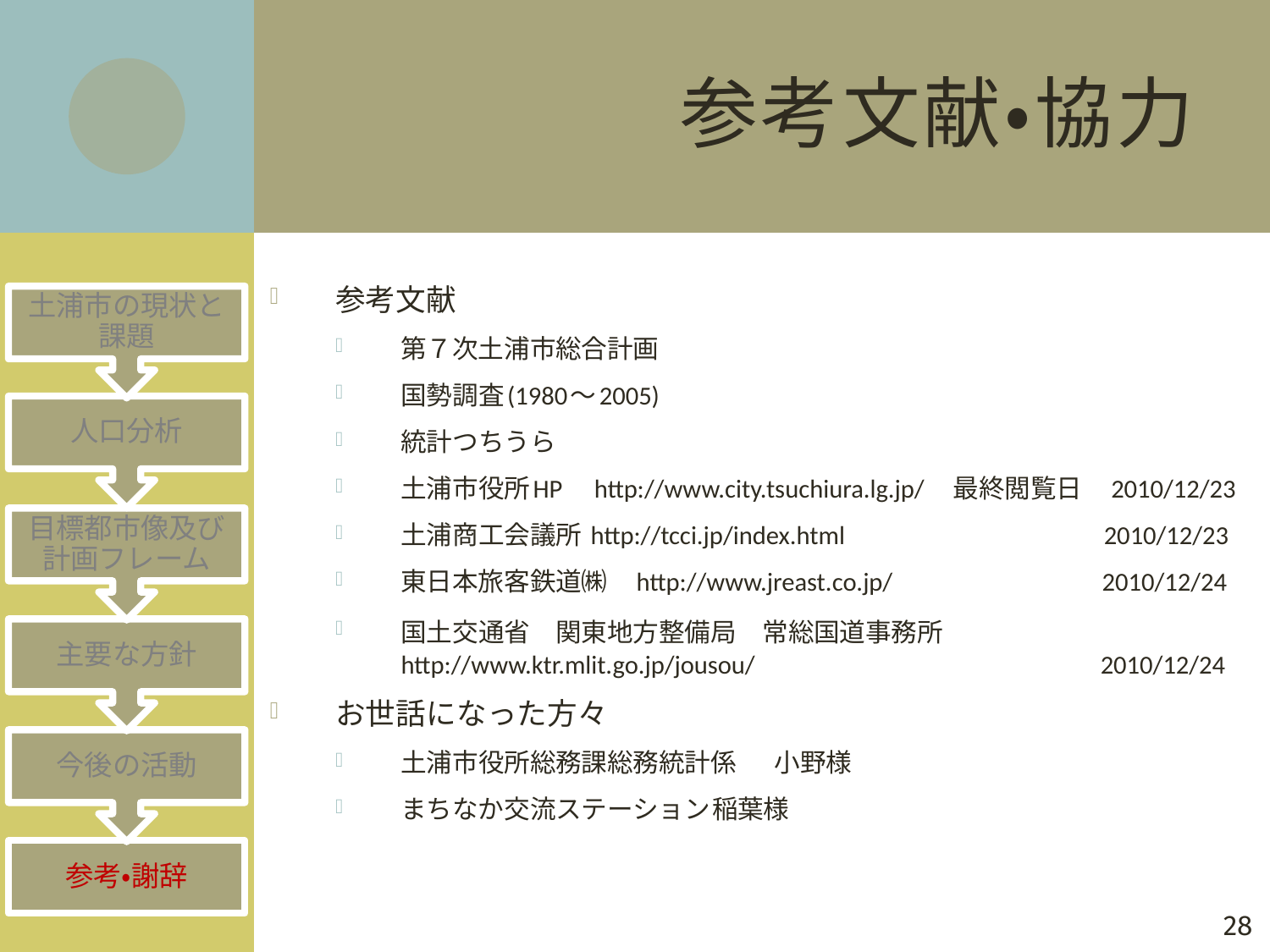

# 参考文献・協力

参考文献
第７次土浦市総合計画
国勢調査(1980～2005)
統計つちうら
土浦市役所HP　http://www.city.tsuchiura.lg.jp/　最終閲覧日　2010/12/23
土浦商工会議所 http://tcci.jp/index.html     　          　　　　 　 2010/12/23
東日本旅客鉄道㈱　http://www.jreast.co.jp/　　　   　　　　 2010/12/24
国土交通省　関東地方整備局　常総国道事務所　　　http://www.ktr.mlit.go.jp/jousou/     　　　　　　　　　　　　2010/12/24
お世話になった方々
土浦市役所総務課総務統計係	小野様
まちなか交流ステーション	稲葉様

参考・謝辞
今後の活動
主要な方針
目標都市像及び計画フレーム
人口分析
土浦市の現状と課題
28